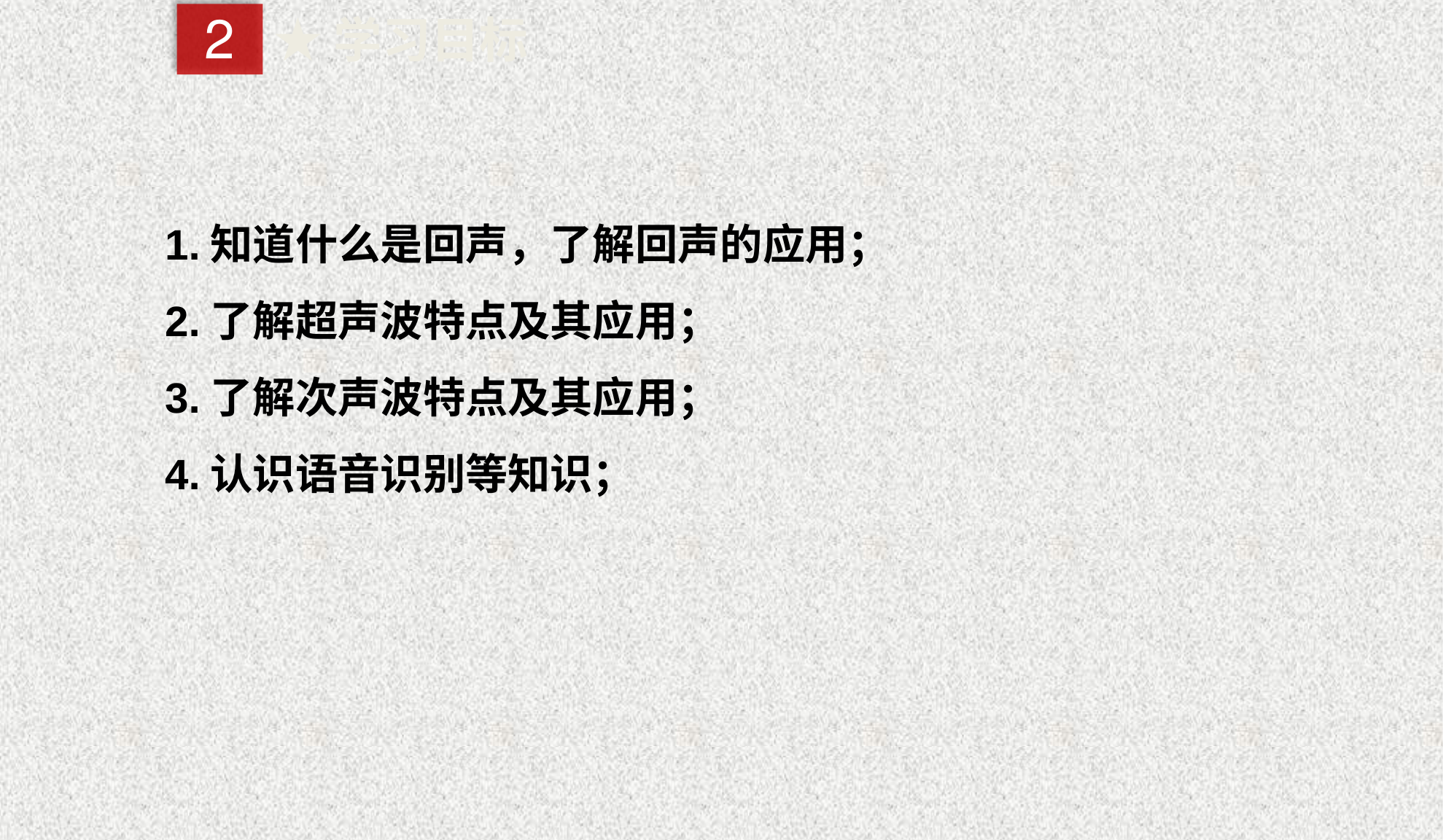

2
★学习目标
1.知道什么是回声，了解回声的应用；
2.了解超声波特点及其应用；
3.了解次声波特点及其应用；
4.认识语音识别等知识；